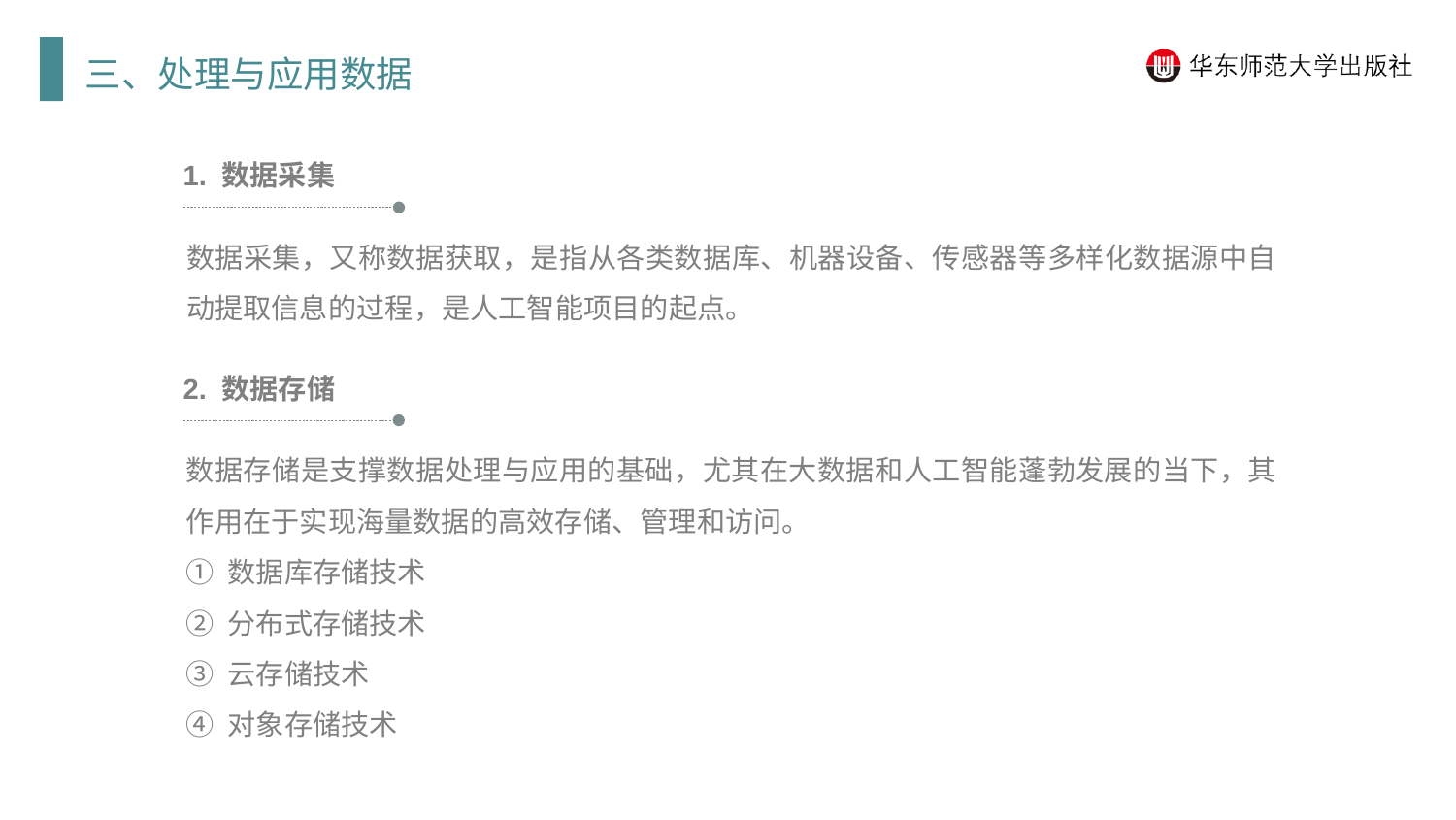

三、处理与应用数据
1. 数据采集
数据采集，又称数据获取，是指从各类数据库、机器设备、传感器等多样化数据源中自动提取信息的过程，是人工智能项目的起点。
2. 数据存储
数据存储是支撑数据处理与应用的基础，尤其在大数据和人工智能蓬勃发展的当下，其作用在于实现海量数据的高效存储、管理和访问。
① 数据库存储技术
② 分布式存储技术
③ 云存储技术
④ 对象存储技术